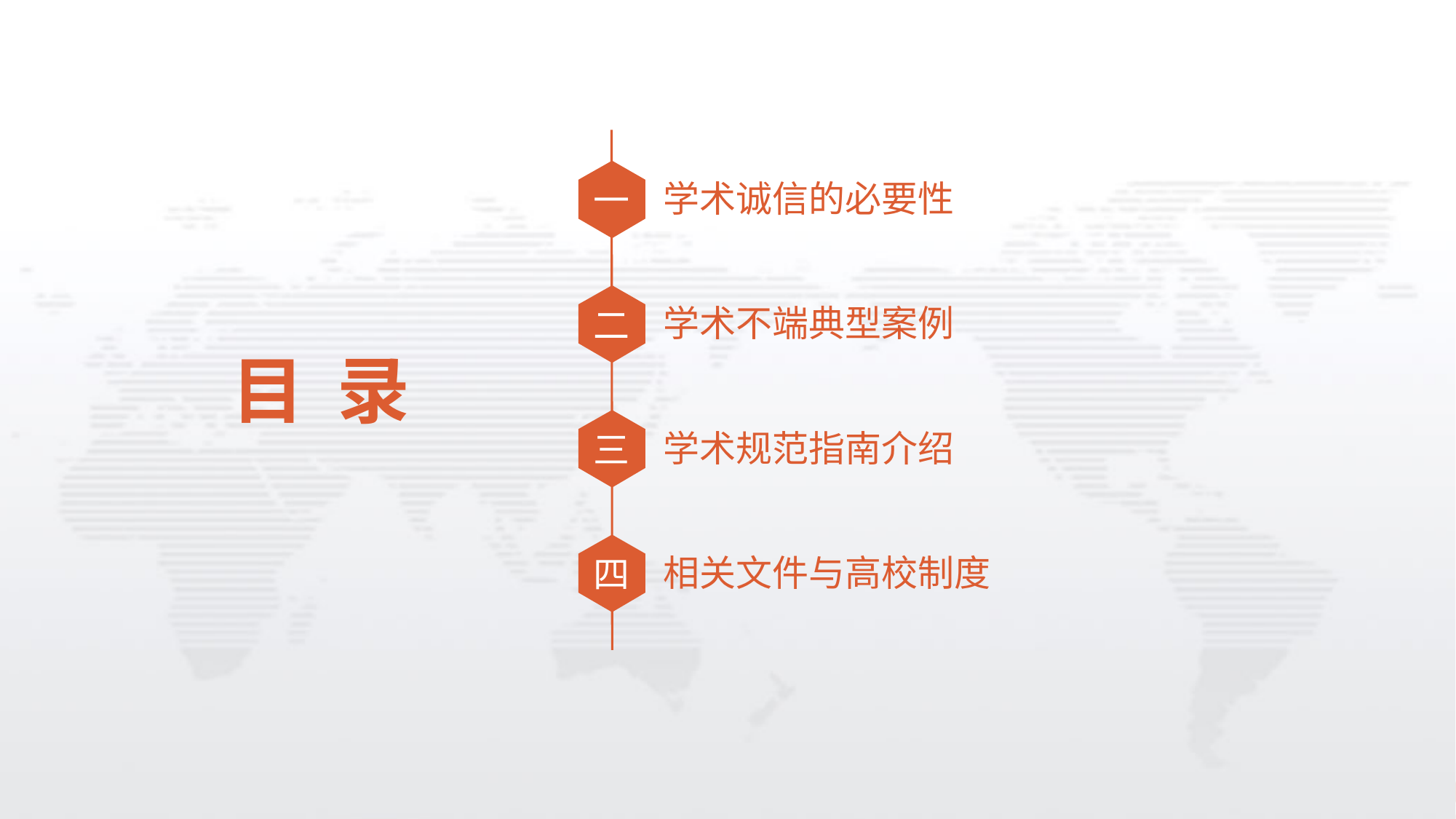

一
学术诚信的必要性
二
学术不端典型案例
目  录
三
学术规范指南介绍
四
相关文件与高校制度